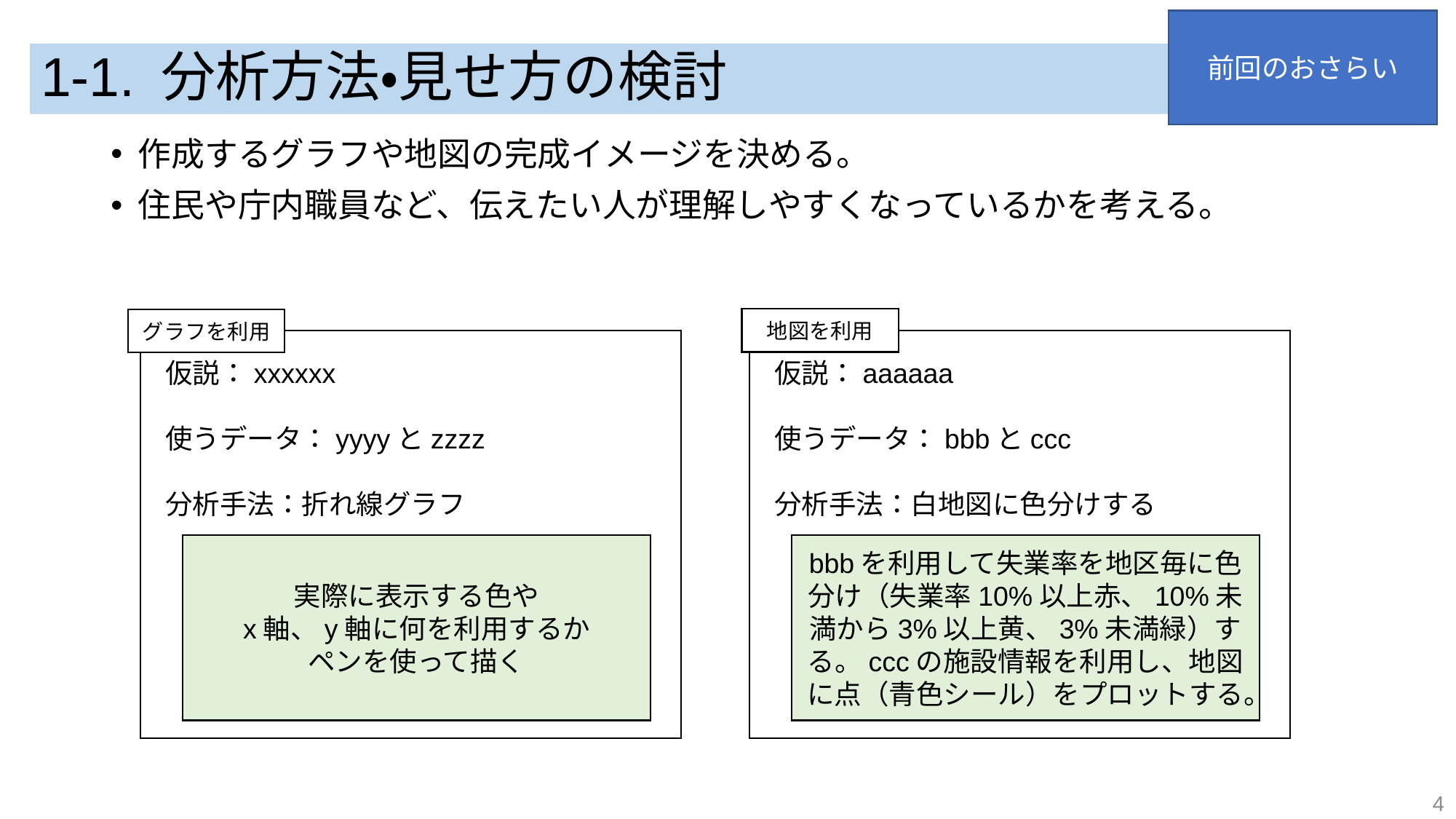

前回のおさらい
# 1-1. 分析方法・見せ方の検討
作成するグラフや地図の完成イメージを決める。
住民や庁内職員など、伝えたい人が理解しやすくなっているかを考える。
地図を利用
グラフを利用

仮説：xxxxxx

使うデータ：yyyyとzzzz

分析手法：折れ線グラフ
仮説：aaaaaa

使うデータ：bbbとccc

分析手法：白地図に色分けする
実際に表示する色や
x軸、y軸に何を利用するか
ペンを使って描く
bbbを利用して失業率を地区毎に色分け（失業率10%以上赤、10%未満から3%以上黄、3%未満緑）する。cccの施設情報を利用し、地図に点（青色シール）をプロットする。
4